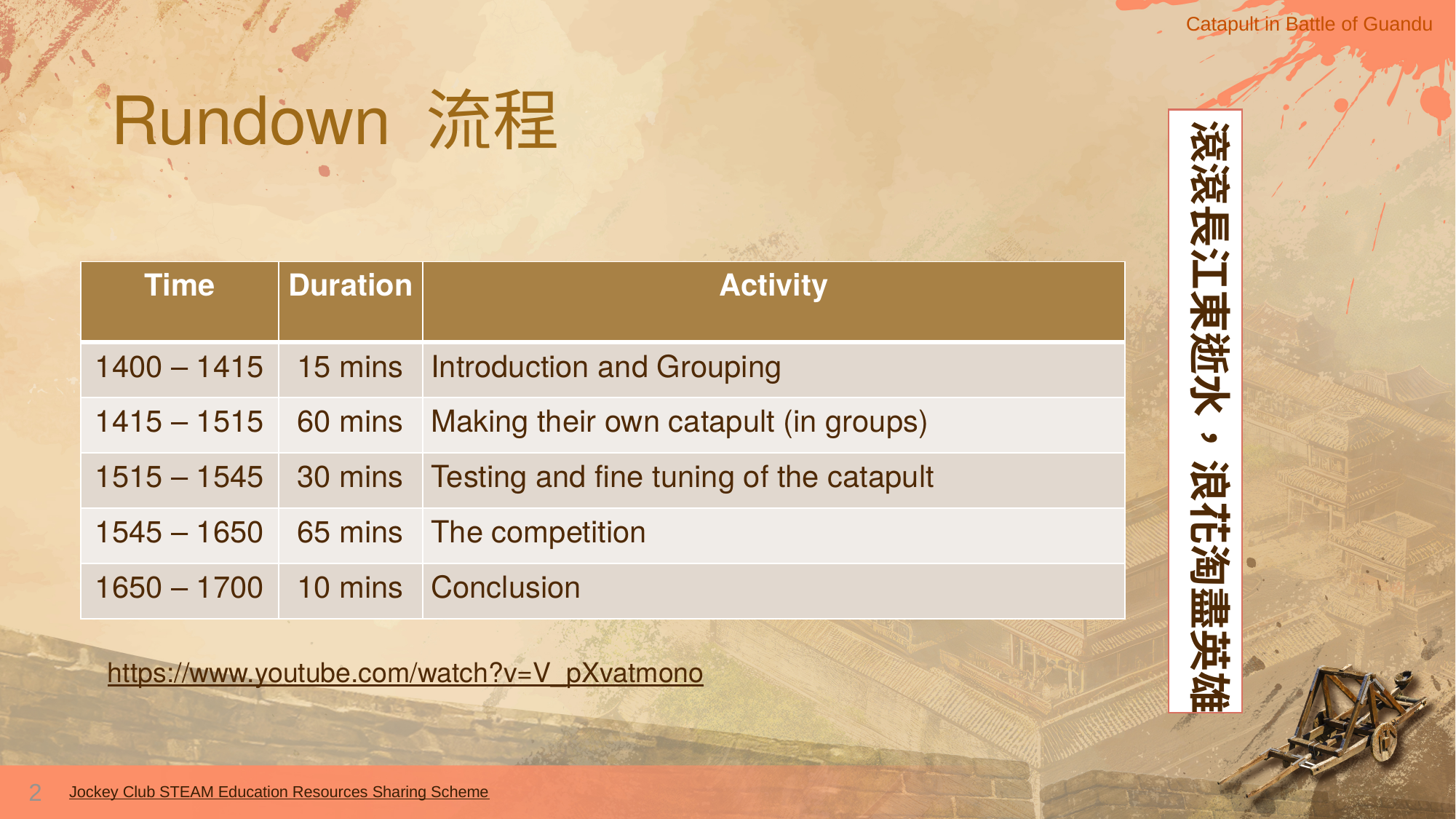

# Rundown 流程
滾滾長江東逝水，浪花淘盡英雄
| Time | Duration | Activity |
| --- | --- | --- |
| 1400 – 1415 | 15 mins | Introduction and Grouping |
| 1415 – 1515 | 60 mins | Making their own catapult (in groups) |
| 1515 – 1545 | 30 mins | Testing and fine tuning of the catapult |
| 1545 – 1650 | 65 mins | The competition |
| 1650 – 1700 | 10 mins | Conclusion |
https://www.youtube.com/watch?v=V_pXvatmono
2